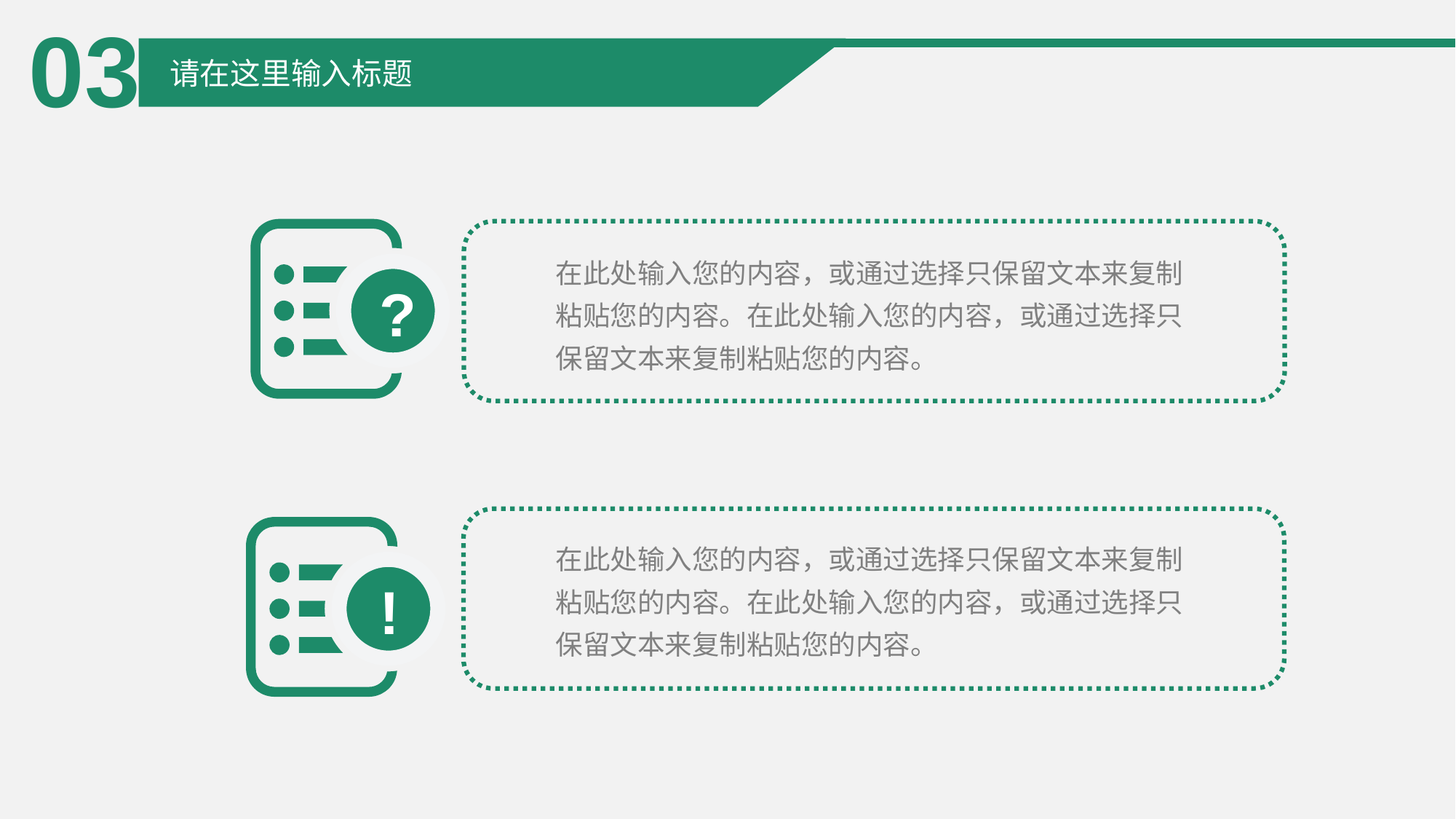

03
请在这里输入标题

在此处输入您的内容，或通过选择只保留文本来复制粘贴您的内容。在此处输入您的内容，或通过选择只保留文本来复制粘贴您的内容。

?

在此处输入您的内容，或通过选择只保留文本来复制粘贴您的内容。在此处输入您的内容，或通过选择只保留文本来复制粘贴您的内容。

!